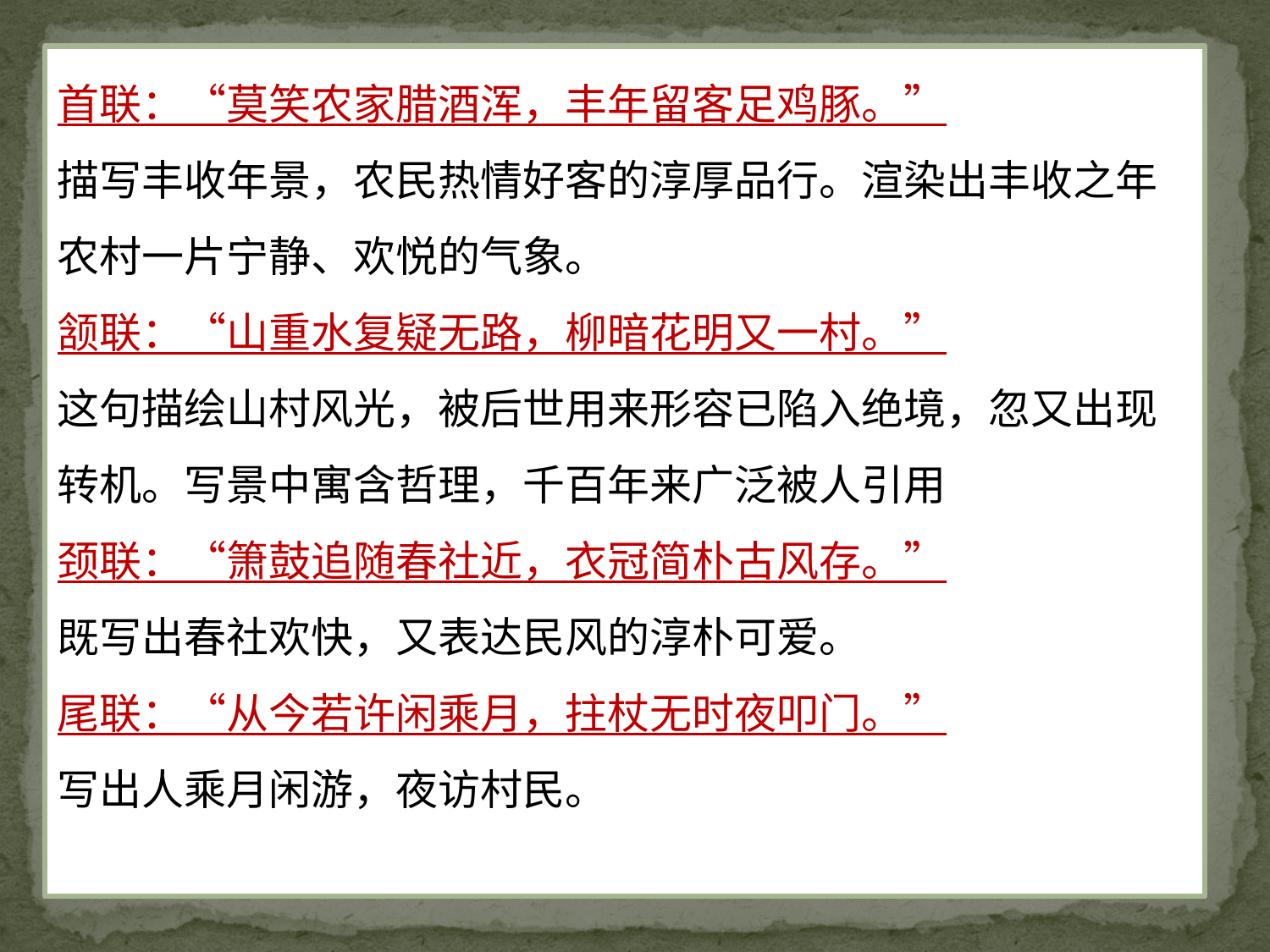

首联：“莫笑农家腊酒浑，丰年留客足鸡豚。”
描写丰收年景，农民热情好客的淳厚品行。渲染出丰收之年农村一片宁静、欢悦的气象。
颔联：“山重水复疑无路，柳暗花明又一村。”
这句描绘山村风光，被后世用来形容已陷入绝境，忽又出现转机。写景中寓含哲理，千百年来广泛被人引用
颈联：“箫鼓追随春社近，衣冠简朴古风存。”
既写出春社欢快，又表达民风的淳朴可爱。
尾联：“从今若许闲乘月，拄杖无时夜叩门。”
写出人乘月闲游，夜访村民。